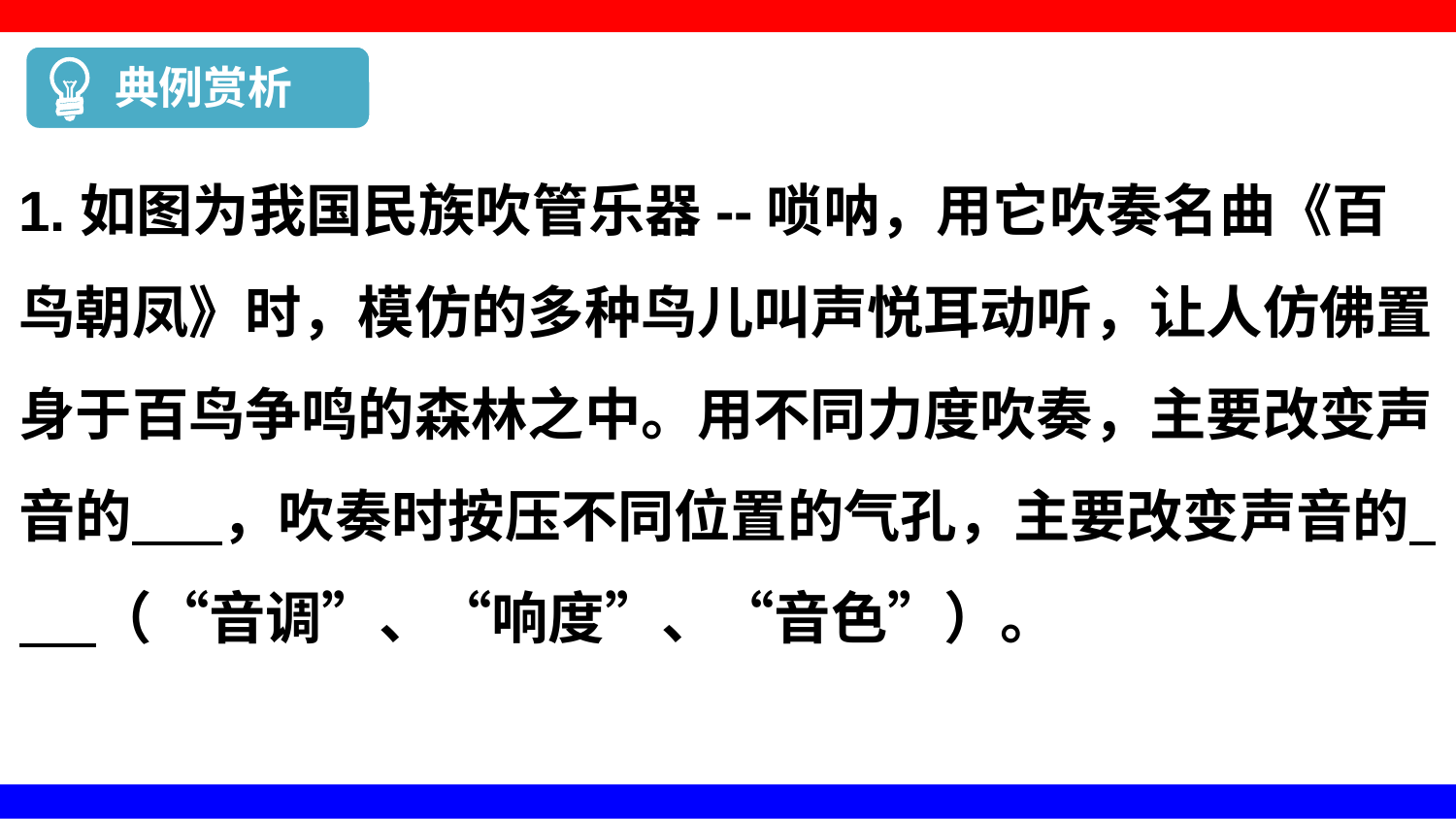

典例赏析

1.如图为我国民族吹管乐器--唢呐，用它吹奏名曲《百鸟朝凤》时，模仿的多种鸟儿叫声悦耳动听，让人仿佛置身于百鸟争鸣的森林之中。用不同力度吹奏，主要改变声音的       ，吹奏时按压不同位置的气孔，主要改变声音的         （“音调”、“响度”、“音色”）。